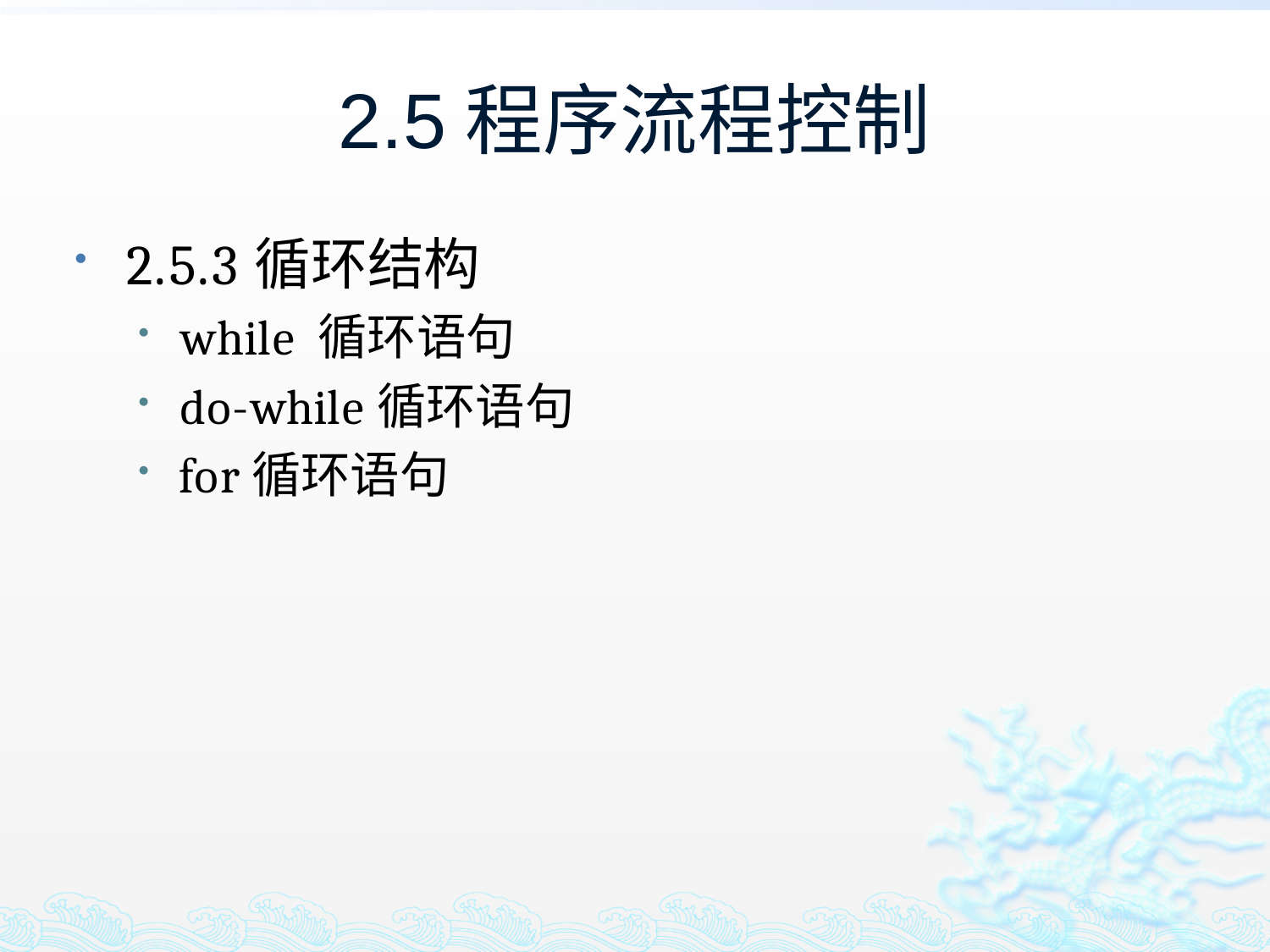

# 2.5程序流程控制
2.5.3循环结构
while 循环语句
do-while循环语句
for循环语句